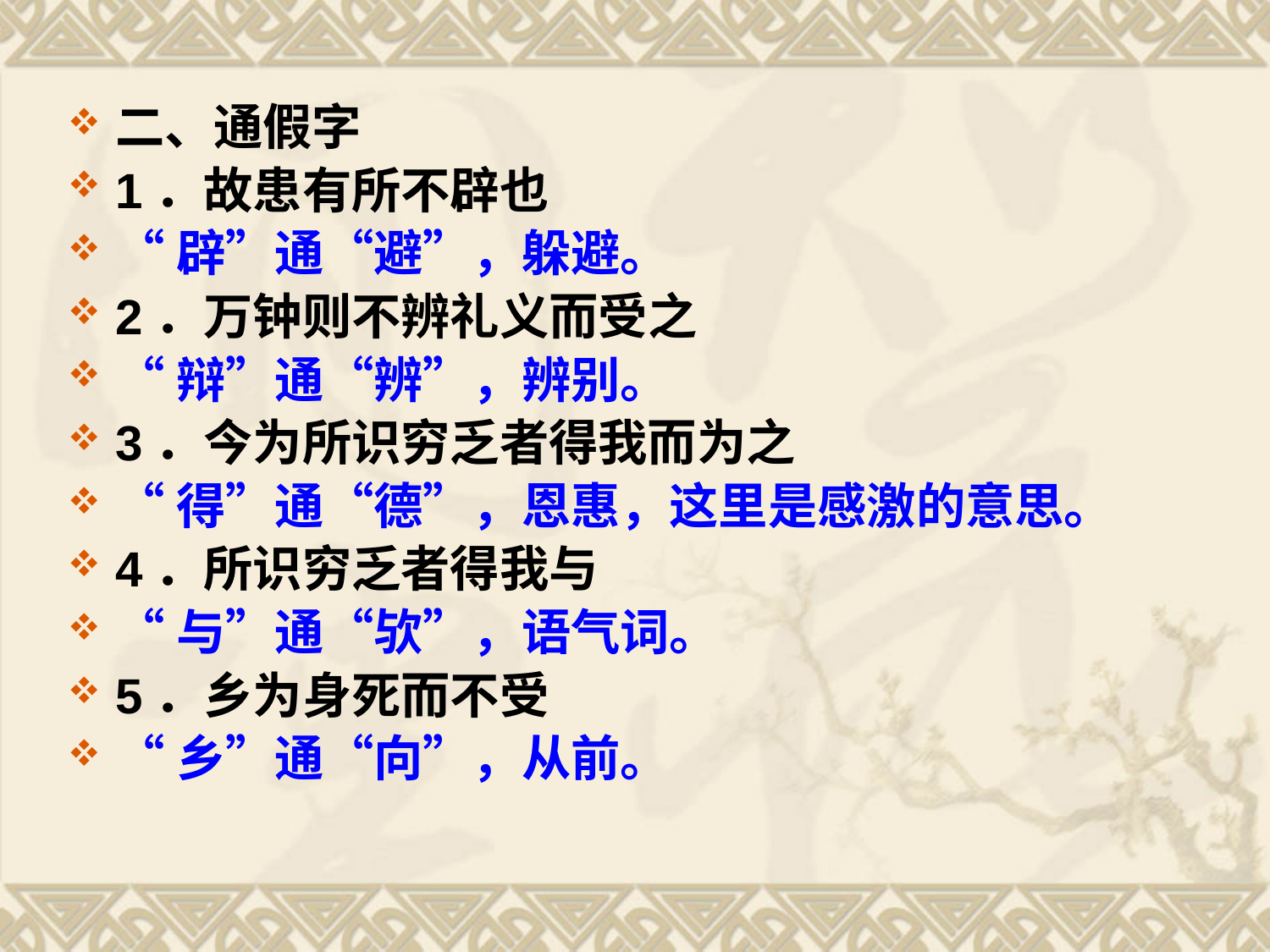

二、通假字
1．故患有所不辟也
“辟”通“避”，躲避。
2．万钟则不辨礼义而受之
“辩”通“辨”，辨别。
3．今为所识穷乏者得我而为之
“得”通“德”，恩惠，这里是感激的意思。
4．所识穷乏者得我与
“与”通“欤”，语气词。
5．乡为身死而不受
“乡”通“向”，从前。